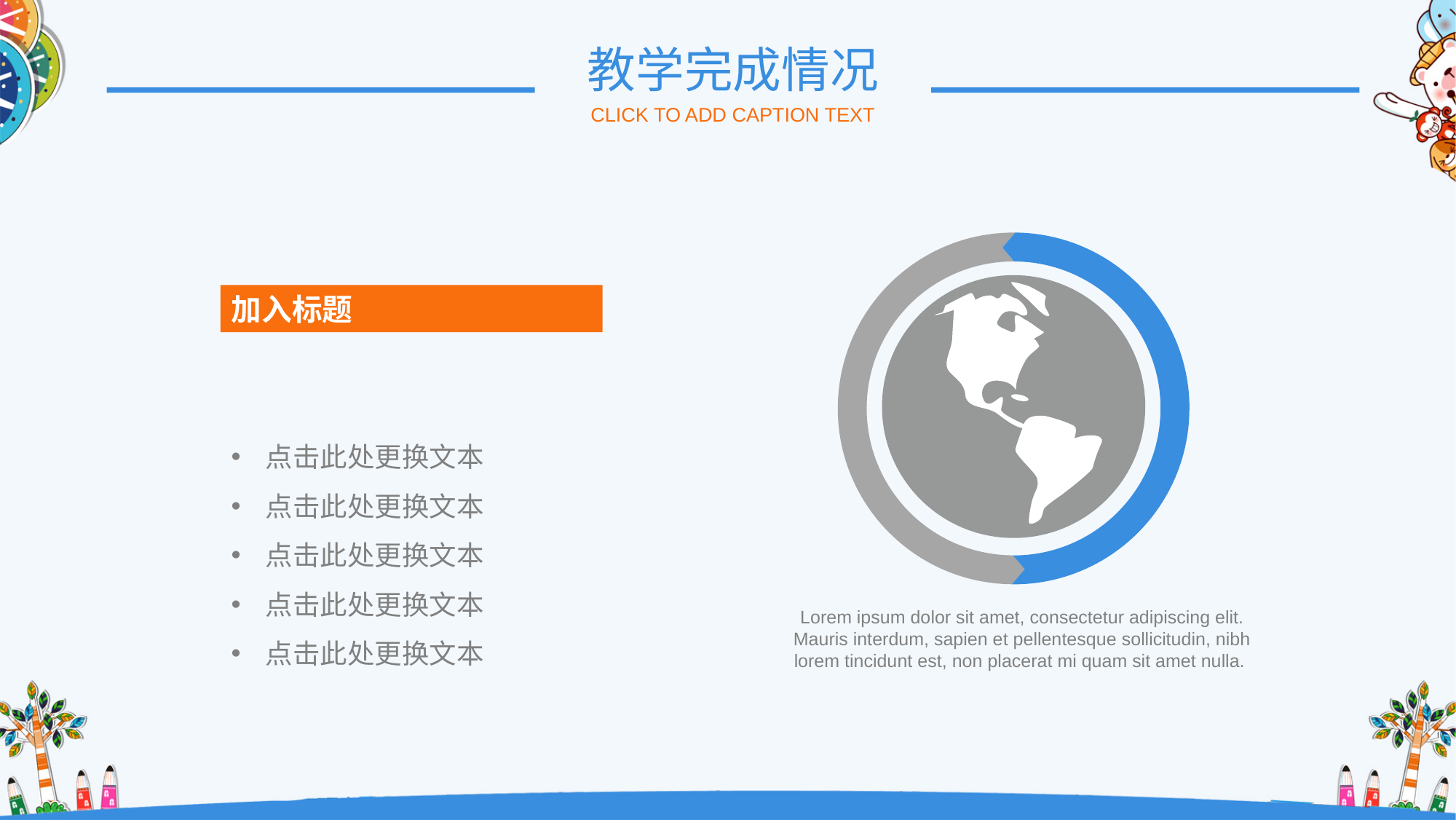

教学完成情况

CLICK TO ADD CAPTION TEXT

加入标题
点击此处更换文本
点击此处更换文本
点击此处更换文本
点击此处更换文本
点击此处更换文本
Lorem ipsum dolor sit amet, consectetur adipiscing elit. Mauris interdum, sapien et pellentesque sollicitudin, nibh lorem tincidunt est, non placerat mi quam sit amet nulla.